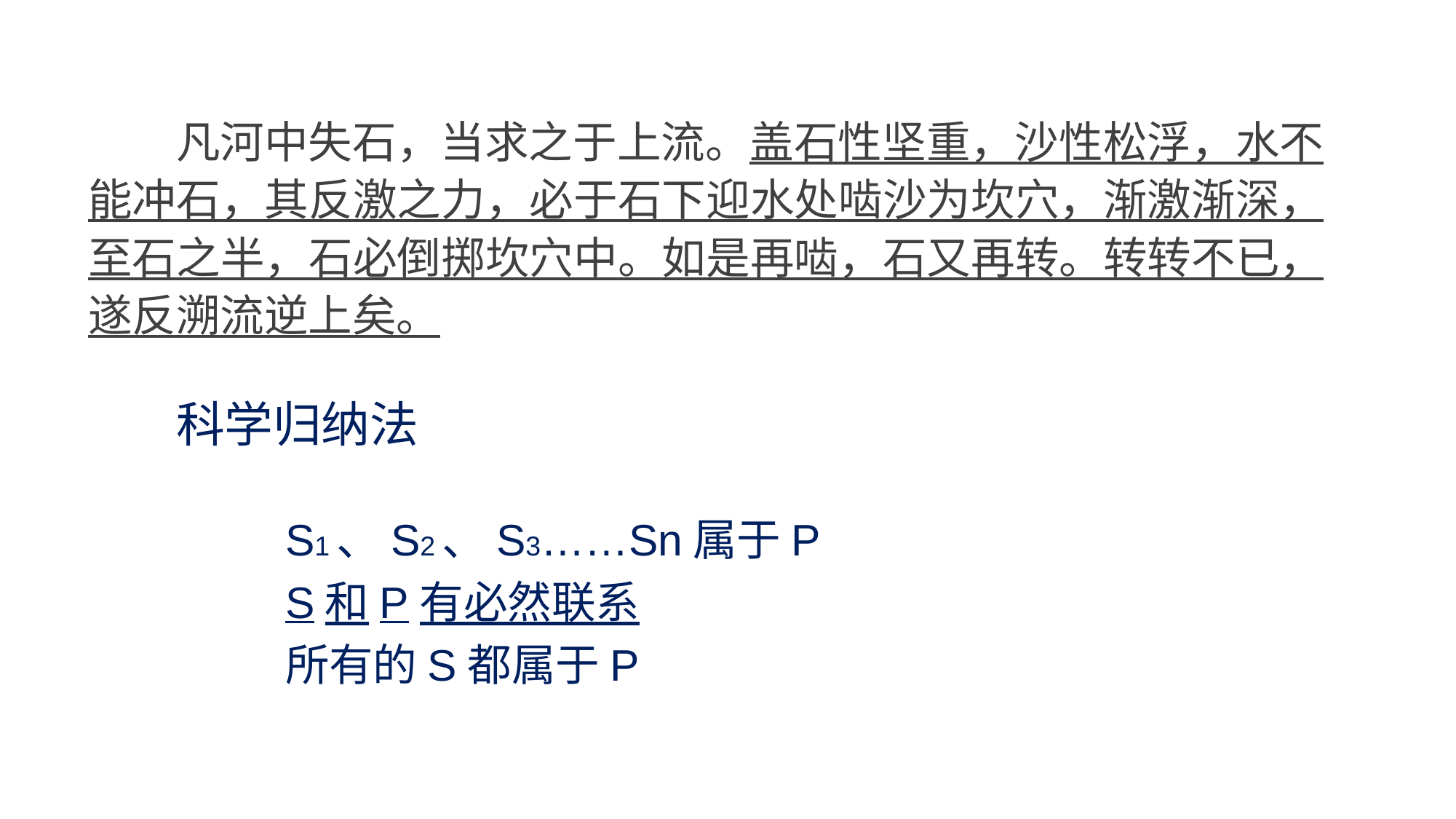

凡河中失石，当求之于上流。盖石性坚重，沙性松浮，水不 能冲石，其反激之力，必于石下迎水处啮沙为坎穴，渐激渐深， 至石之半，石必倒掷坎穴中。如是再啮，石又再转。转转不已， 遂反溯流逆上矣。
科学归纳法
S1、S2、S3……Sn属于P
S和P有必然联系
所有的S都属于P